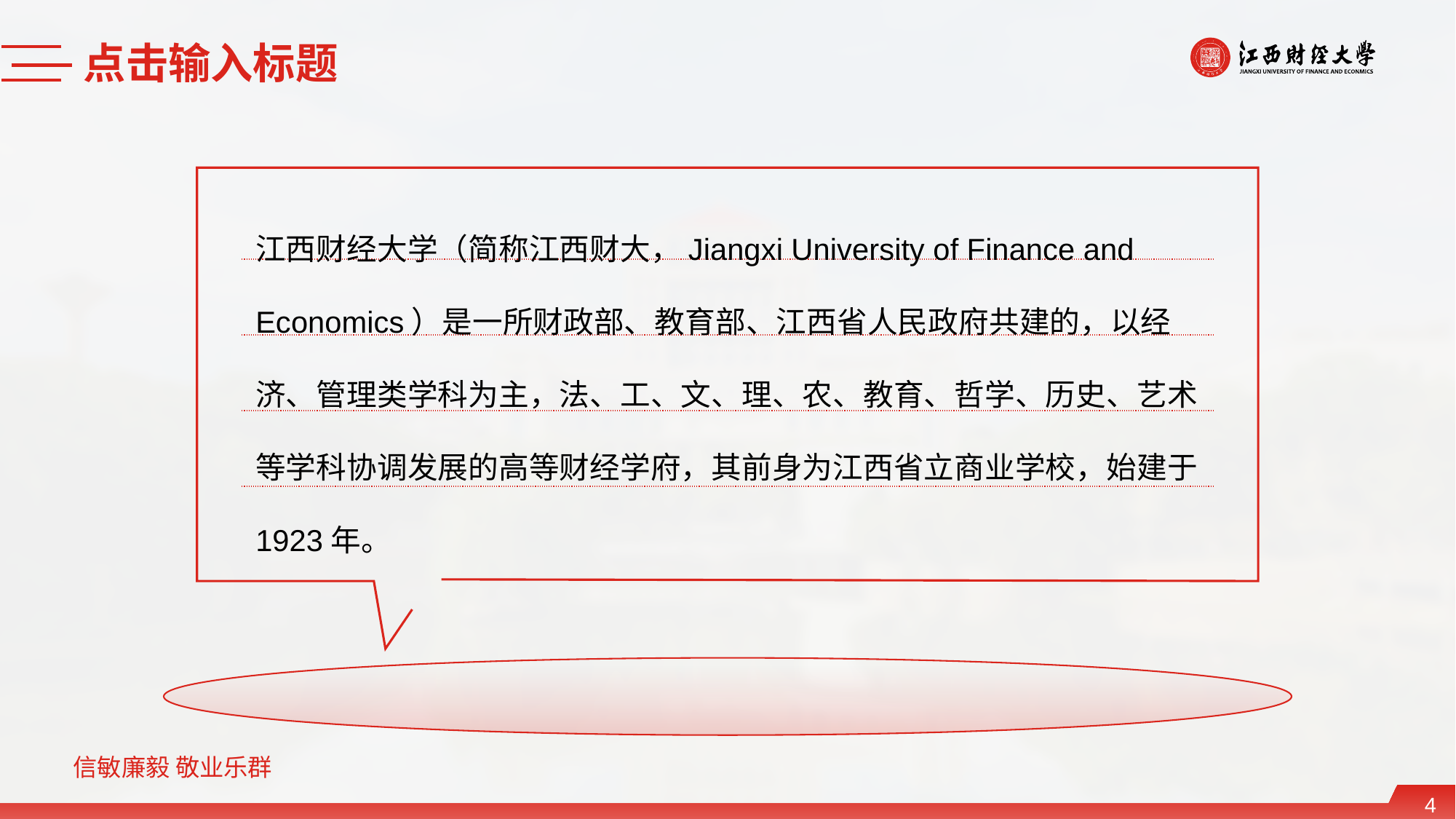

点击输入标题

|  |  |  |  |  |  |  |  |  |  |
| --- | --- | --- | --- | --- | --- | --- | --- | --- | --- |
|  |  |  |  |  |  |  |  |  |  |
|  |  |  |  |  |  |  |  |  |  |
|  |  |  |  |  |  |  |  |  |  |
|  |  |  |  |  |  |  |  |  |  |
江西财经大学（简称江西财大，Jiangxi University of Finance and Economics）是一所财政部、教育部、江西省人民政府共建的，以经济、管理类学科为主，法、工、文、理、农、教育、哲学、历史、艺术等学科协调发展的高等财经学府，其前身为江西省立商业学校，始建于1923年。

4